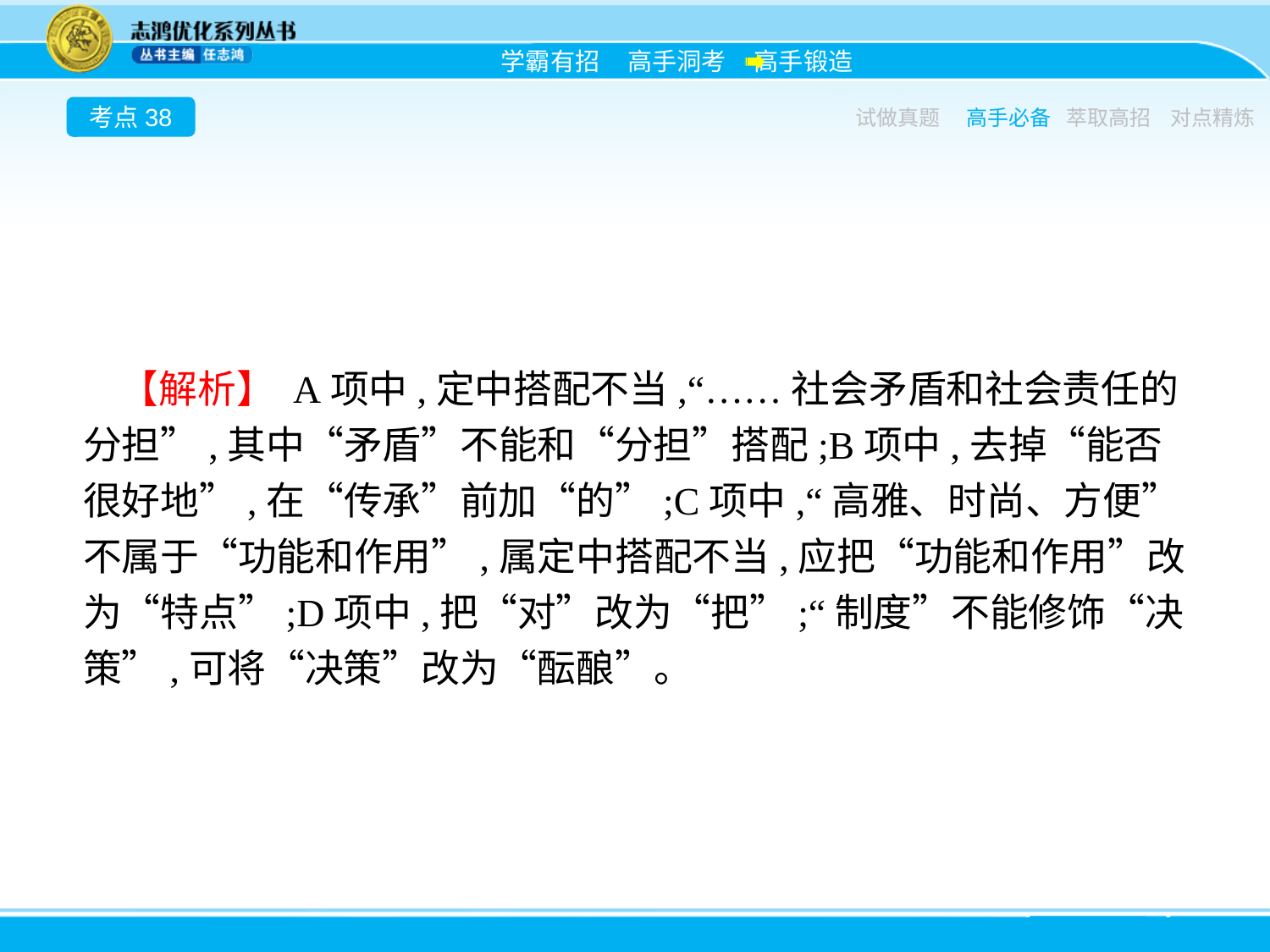

考点38
试做真题
高手必备
萃取高招
对点精炼
【解析】 A项中,定中搭配不当,“……社会矛盾和社会责任的分担”,其中“矛盾”不能和“分担”搭配;B项中,去掉“能否很好地”,在“传承”前加“的”;C项中,“高雅、时尚、方便”不属于“功能和作用”,属定中搭配不当,应把“功能和作用”改为“特点”;D项中,把“对”改为“把”;“制度”不能修饰“决策”,可将“决策”改为“酝酿”。